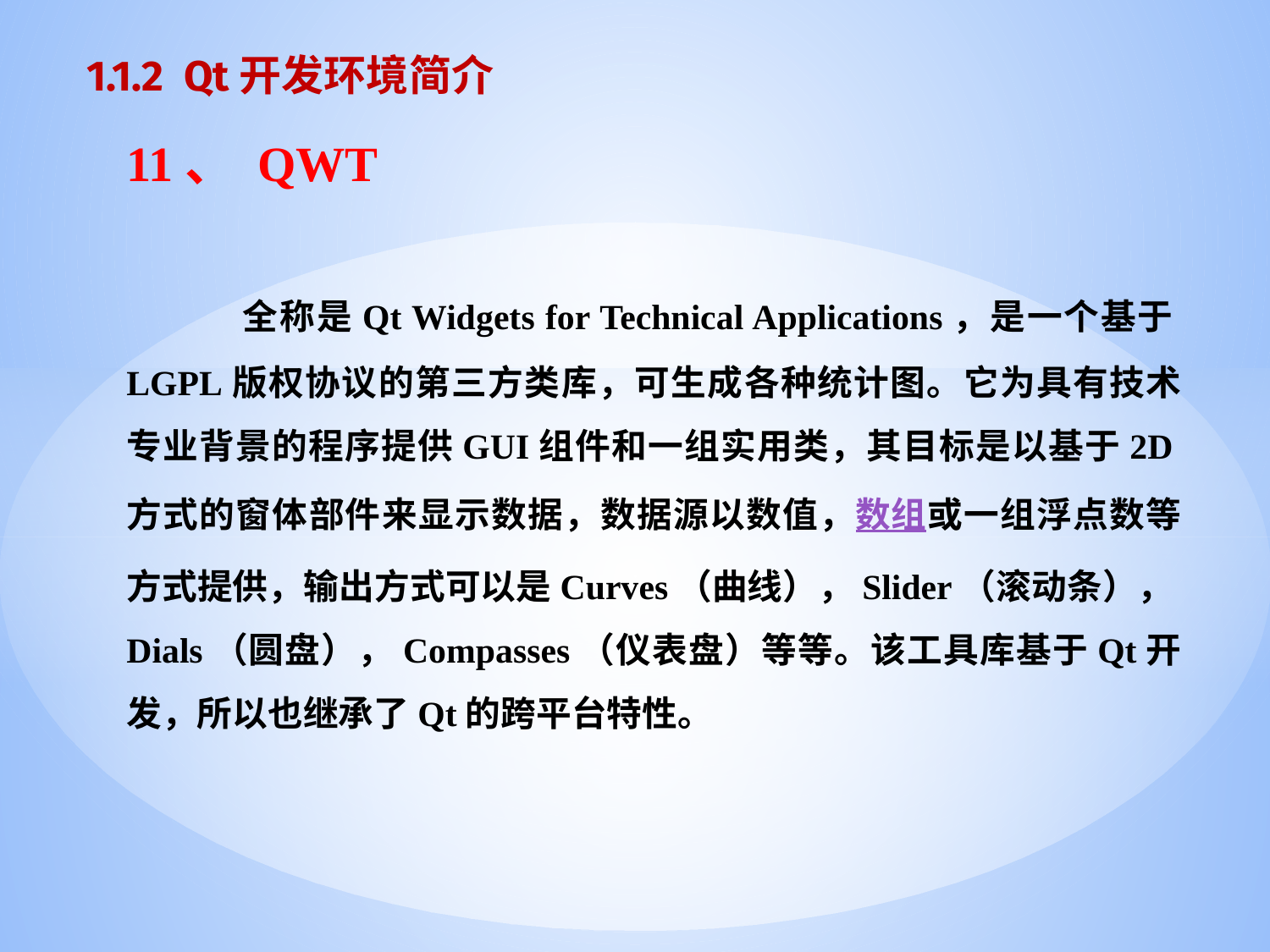

1.1.2  Qt开发环境简介
11、 QWT

        全称是Qt Widgets for Technical Applications，是一个基于LGPL版权协议的第三方类库，可生成各种统计图。它为具有技术专业背景的程序提供GUI组件和一组实用类，其目标是以基于2D方式的窗体部件来显示数据，数据源以数值，数组或一组浮点数等方式提供，输出方式可以是Curves（曲线），Slider（滚动条），Dials（圆盘），Compasses（仪表盘）等等。该工具库基于Qt开发，所以也继承了Qt的跨平台特性。